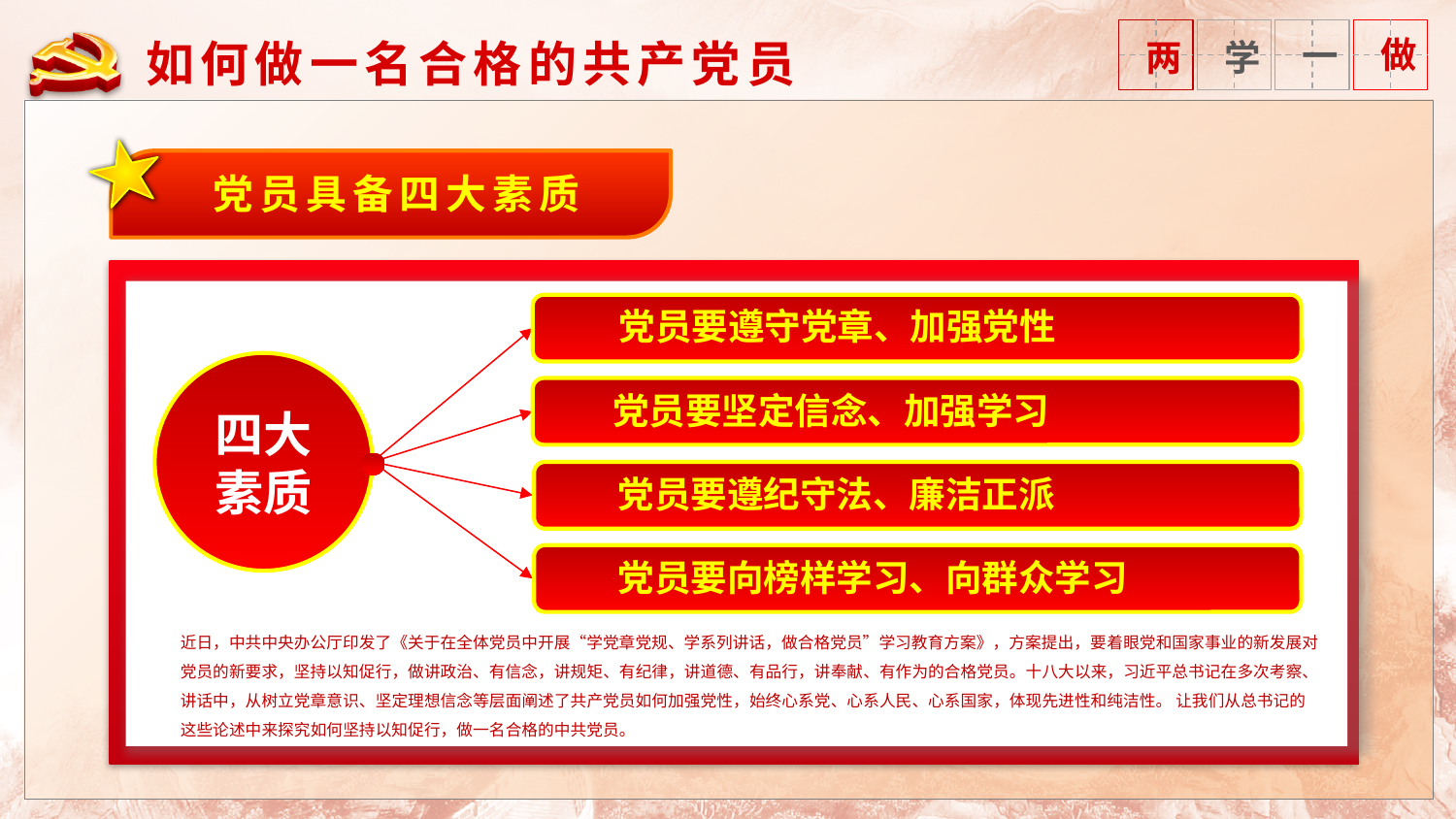

如何做一名合格的共产党员

党员具备四大素质

党员要遵守党章、加强党性

四大素质

党员要坚定信念、加强学习

党员要遵纪守法、廉洁正派

党员要向榜样学习、向群众学习
近日，中共中央办公厅印发了《关于在全体党员中开展“学党章党规、学系列讲话，做合格党员”学习教育方案》，方案提出，要着眼党和国家事业的新发展对党员的新要求，坚持以知促行，做讲政治、有信念，讲规矩、有纪律，讲道德、有品行，讲奉献、有作为的合格党员。十八大以来，习近平总书记在多次考察、讲话中，从树立党章意识、坚定理想信念等层面阐述了共产党员如何加强党性，始终心系党、心系人民、心系国家，体现先进性和纯洁性。 让我们从总书记的这些论述中来探究如何坚持以知促行，做一名合格的中共党员。